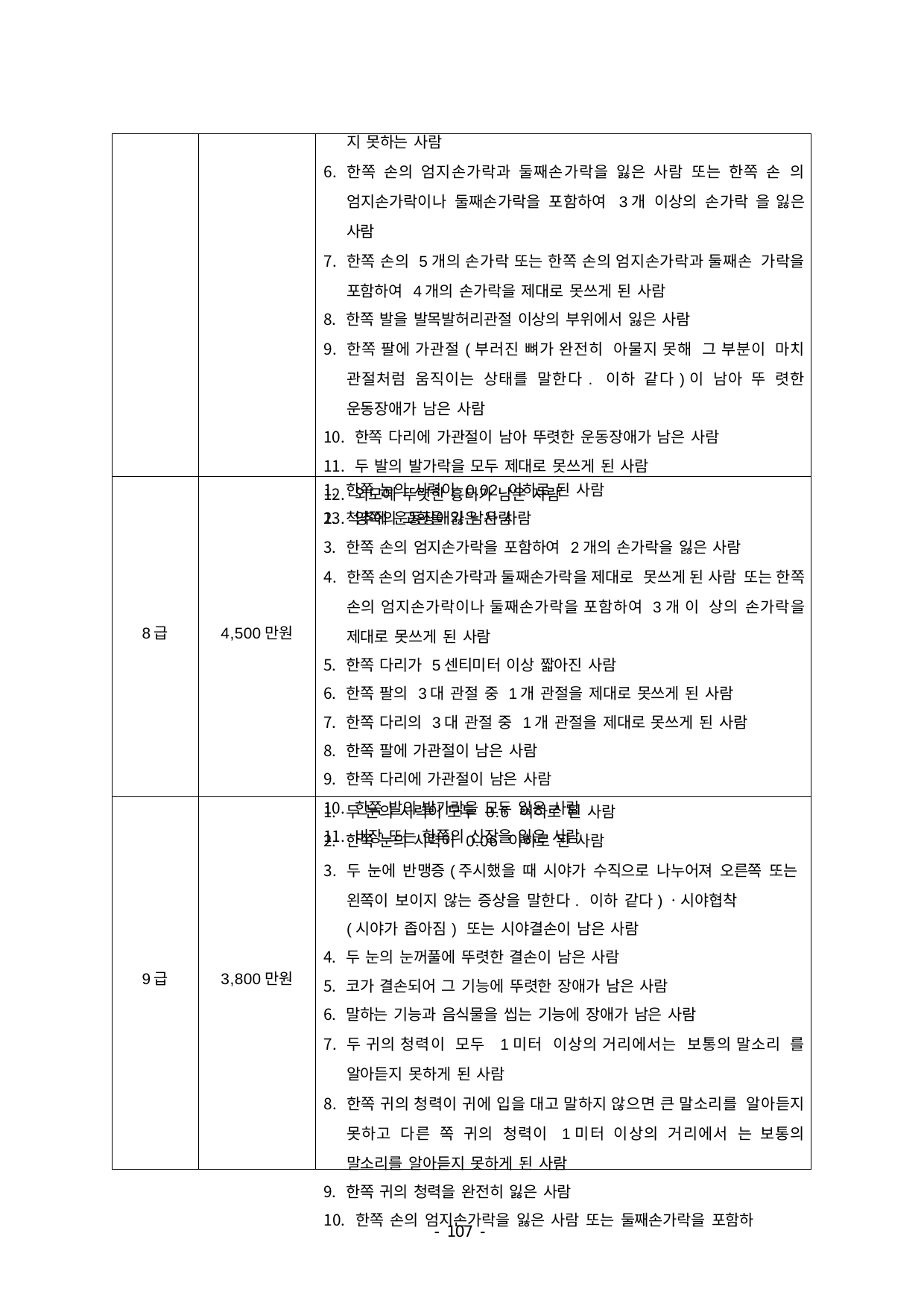

|  |  | 지 못하는 사람 한쪽 손의 엄지손가락과 둘째손가락을 잃은 사람 또는 한쪽 손 의 엄지손가락이나 둘째손가락을 포함하여 3개 이상의 손가락 을 잃은 사람 한쪽 손의 5개의 손가락 또는 한쪽 손의 엄지손가락과 둘째손 가락을 포함하여 4개의 손가락을 제대로 못쓰게 된 사람 한쪽 발을 발목발허리관절 이상의 부위에서 잃은 사람 한쪽 팔에 가관절(부러진 뼈가 완전히 아물지 못해 그 부분이 마치 관절처럼 움직이는 상태를 말한다. 이하 같다)이 남아 뚜 렷한 운동장애가 남은 사람 한쪽 다리에 가관절이 남아 뚜렷한 운동장애가 남은 사람 두 발의 발가락을 모두 제대로 못쓰게 된 사람 외모에 뚜렷한 흉터가 남은 사람 양쪽의 고환을 잃은 사람 |
| --- | --- | --- |
| 8급 | 4,500만원 | 한쪽 눈의 시력이 0.02 이하로 된 사람 척추에 운동장애가 남은 사람 한쪽 손의 엄지손가락을 포함하여 2개의 손가락을 잃은 사람 한쪽 손의 엄지손가락과 둘째손가락을 제대로 못쓰게 된 사람 또는 한쪽 손의 엄지손가락이나 둘째손가락을 포함하여 3개 이 상의 손가락을 제대로 못쓰게 된 사람 한쪽 다리가 5센티미터 이상 짧아진 사람 한쪽 팔의 3대 관절 중 1개 관절을 제대로 못쓰게 된 사람 한쪽 다리의 3대 관절 중 1개 관절을 제대로 못쓰게 된 사람 한쪽 팔에 가관절이 남은 사람 한쪽 다리에 가관절이 남은 사람 한쪽 발의 발가락을 모두 잃은 사람 비장 또는 한쪽의 신장을 잃은 사람 |
| 9급 | 3,800만원 | 두 눈의 시력이 모두 0.6 이하로 된 사람 한쪽 눈의 시력이 0.06 이하로 된 사람 두 눈에 반맹증(주시했을 때 시야가 수직으로 나누어져 오른쪽 또는 왼쪽이 보이지 않는 증상을 말한다. 이하 같다)ㆍ시야협착 (시야가 좁아짐) 또는 시야결손이 남은 사람 두 눈의 눈꺼풀에 뚜렷한 결손이 남은 사람 코가 결손되어 그 기능에 뚜렷한 장애가 남은 사람 말하는 기능과 음식물을 씹는 기능에 장애가 남은 사람 두 귀의 청력이 모두 1미터 이상의 거리에서는 보통의 말소리 를 알아듣지 못하게 된 사람 한쪽 귀의 청력이 귀에 입을 대고 말하지 않으면 큰 말소리를 알아듣지 못하고 다른 쪽 귀의 청력이 1미터 이상의 거리에서 는 보통의 말소리를 알아듣지 못하게 된 사람 한쪽 귀의 청력을 완전히 잃은 사람 한쪽 손의 엄지손가락을 잃은 사람 또는 둘째손가락을 포함하 |
- 107 -